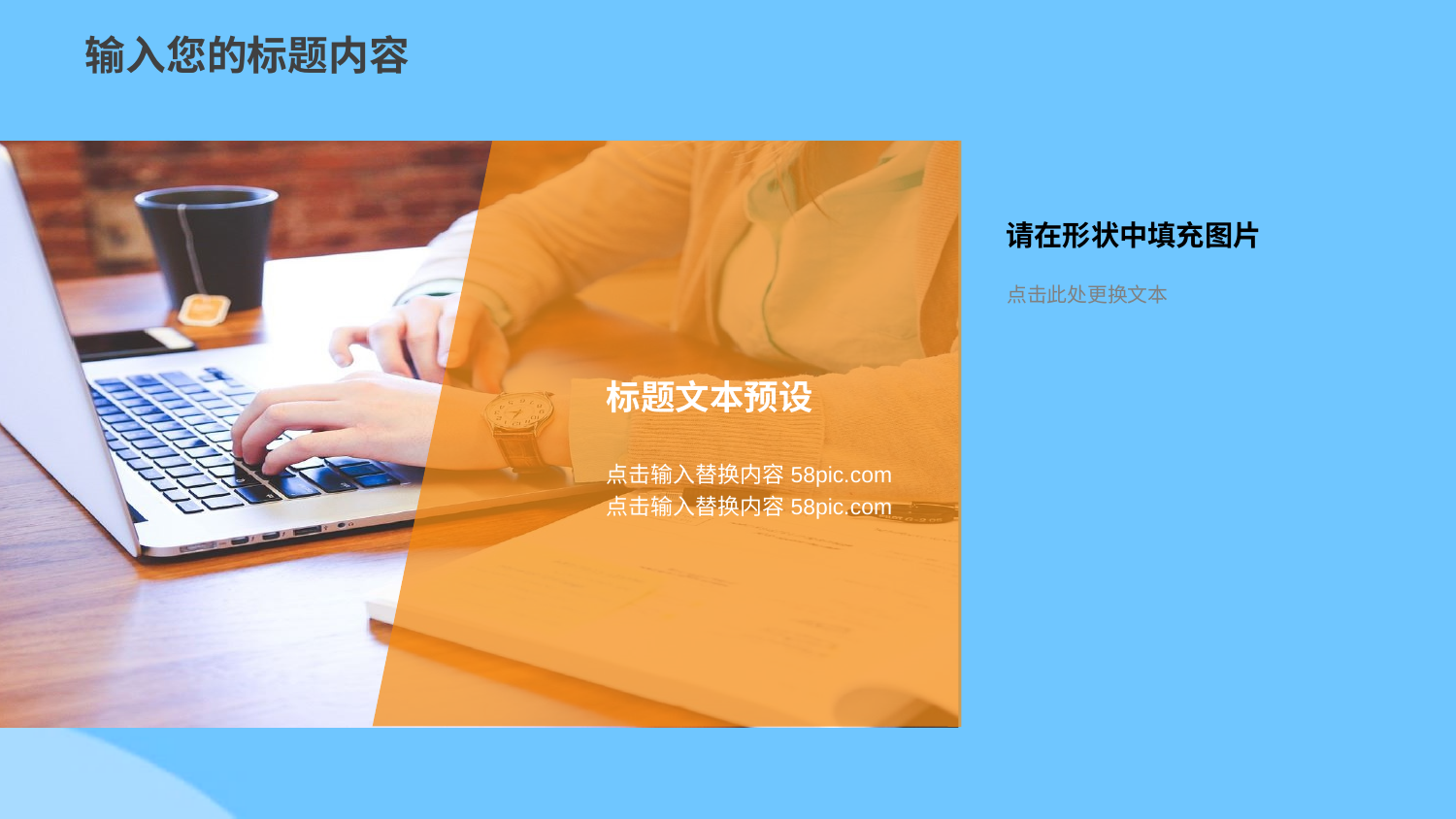

输入您的标题内容

标题文本预设
点击输入替换内容58pic.com
点击输入替换内容58pic.com
请在形状中填充图片
点击此处更换文本